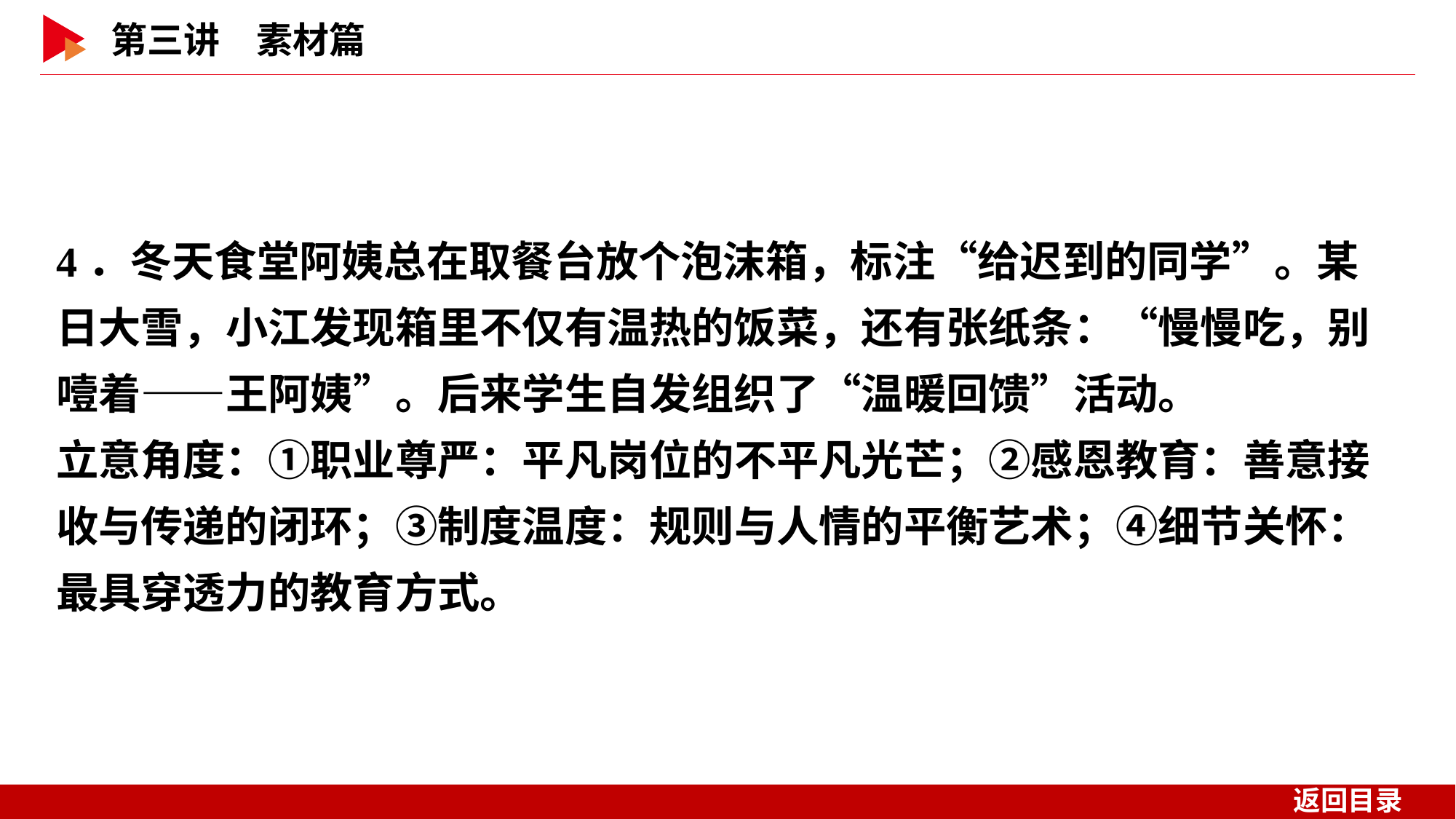

4．冬天食堂阿姨总在取餐台放个泡沫箱，标注“给迟到的同学”。某日大雪，小江发现箱里不仅有温热的饭菜，还有张纸条：“慢慢吃，别噎着——王阿姨”。后来学生自发组织了“温暖回馈”活动。
立意角度：①职业尊严：平凡岗位的不平凡光芒；②感恩教育：善意接收与传递的闭环；③制度温度：规则与人情的平衡艺术；④细节关怀：最具穿透力的教育方式。